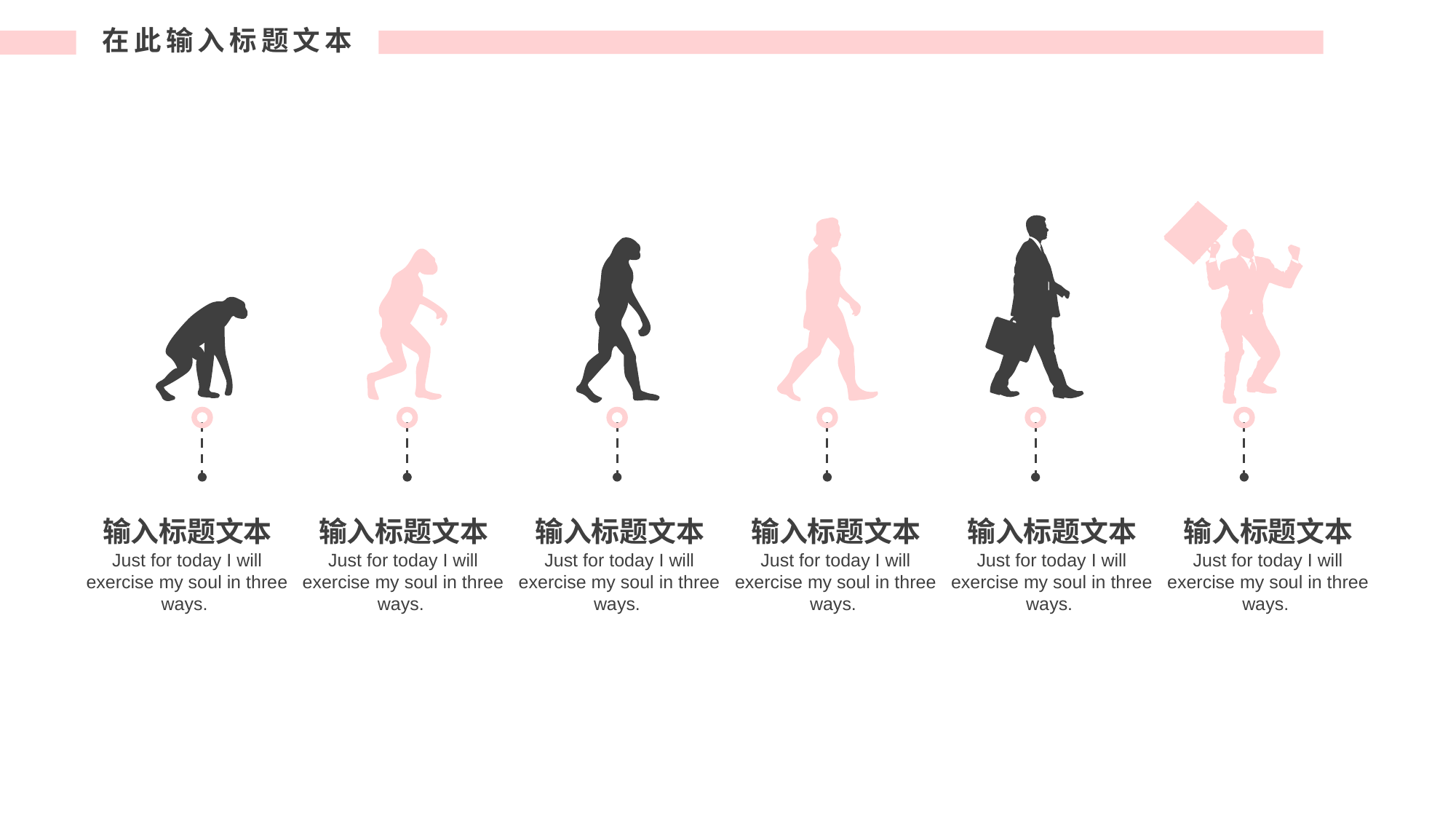

在此输入标题文本

输入标题文本
Just for today I will exercise my soul in three ways.

输入标题文本
Just for today I will exercise my soul in three ways.

输入标题文本
Just for today I will exercise my soul in three ways.

输入标题文本
Just for today I will exercise my soul in three ways.

输入标题文本
Just for today I will exercise my soul in three ways.

输入标题文本
Just for today I will exercise my soul in three ways.